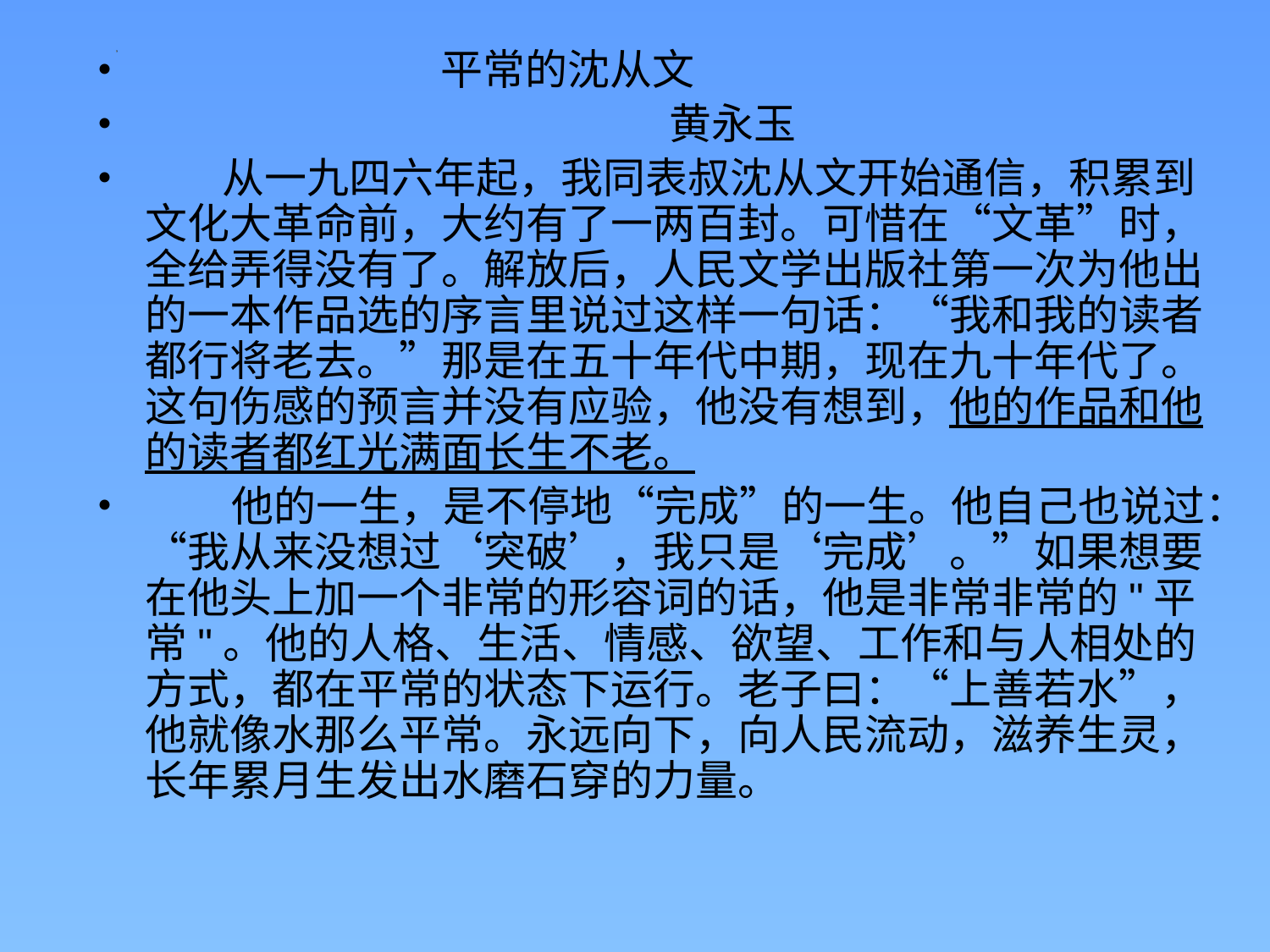

平常的沈从文
                                                      黄永玉
       从一九四六年起，我同表叔沈从文开始通信，积累到文化大革命前，大约有了一两百封。可惜在“文革”时，全给弄得没有了。解放后，人民文学出版社第一次为他出的一本作品选的序言里说过这样一句话：“我和我的读者都行将老去。”那是在五十年代中期，现在九十年代了。这句伤感的预言并没有应验，他没有想到，他的作品和他的读者都红光满面长生不老。
        他的一生，是不停地“完成”的一生。他自己也说过：“我从来没想过‘突破’，我只是‘完成’。”如果想要在他头上加一个非常的形容词的话，他是非常非常的"平常"。他的人格、生活、情感、欲望、工作和与人相处的方式，都在平常的状态下运行。老子曰：“上善若水”，他就像水那么平常。永远向下，向人民流动，滋养生灵，长年累月生发出水磨石穿的力量。